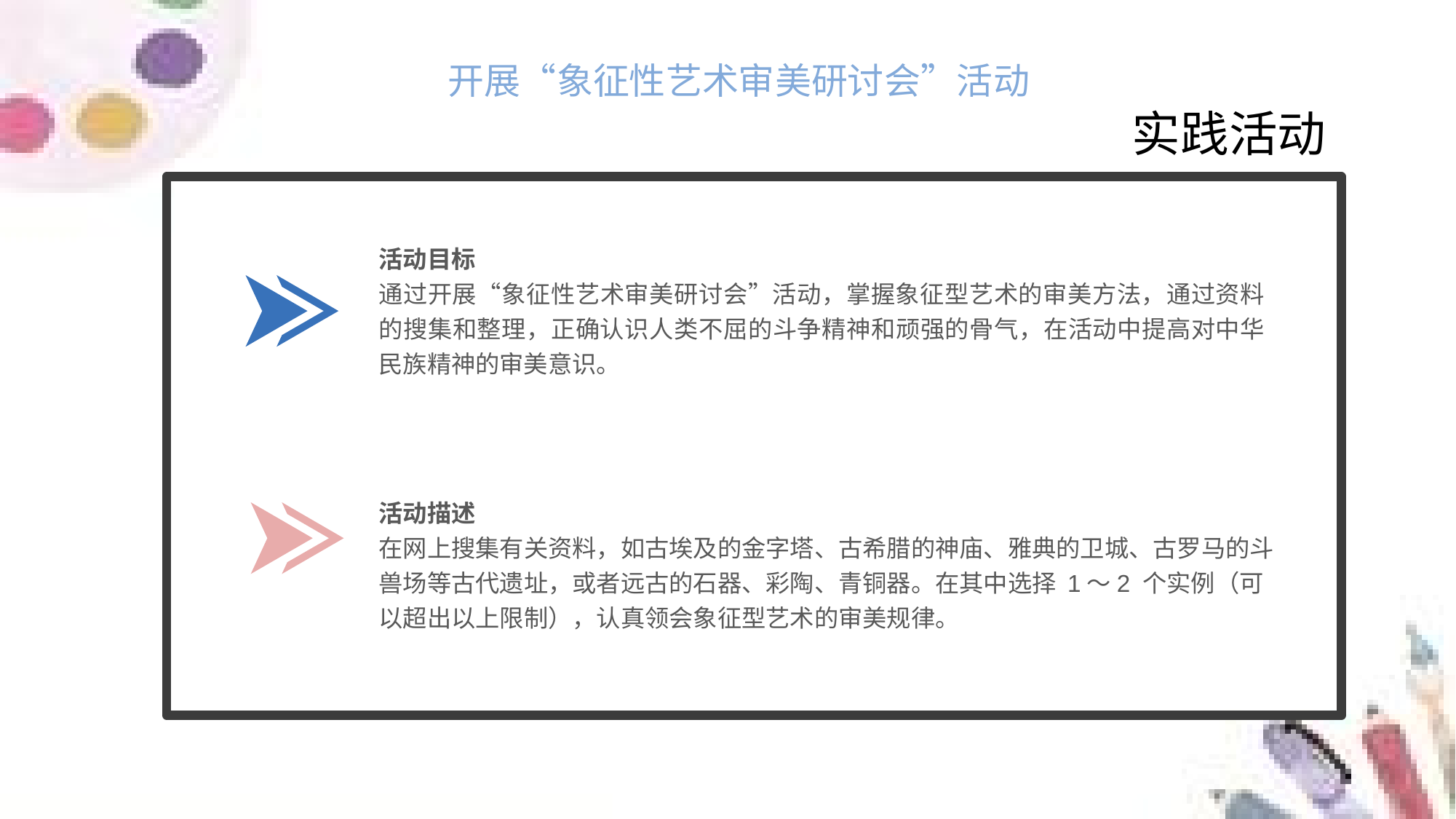

开展“象征性艺术审美研讨会”活动
实践活动

活动目标
通过开展“象征性艺术审美研讨会”活动，掌握象征型艺术的审美方法，通过资料的搜集和整理，正确认识人类不屈的斗争精神和顽强的骨气，在活动中提高对中华民族精神的审美意识。

活动描述
在网上搜集有关资料，如古埃及的金字塔、古希腊的神庙、雅典的卫城、古罗马的斗兽场等古代遗址，或者远古的石器、彩陶、青铜器。在其中选择 1～2 个实例（可以超出以上限制），认真领会象征型艺术的审美规律。